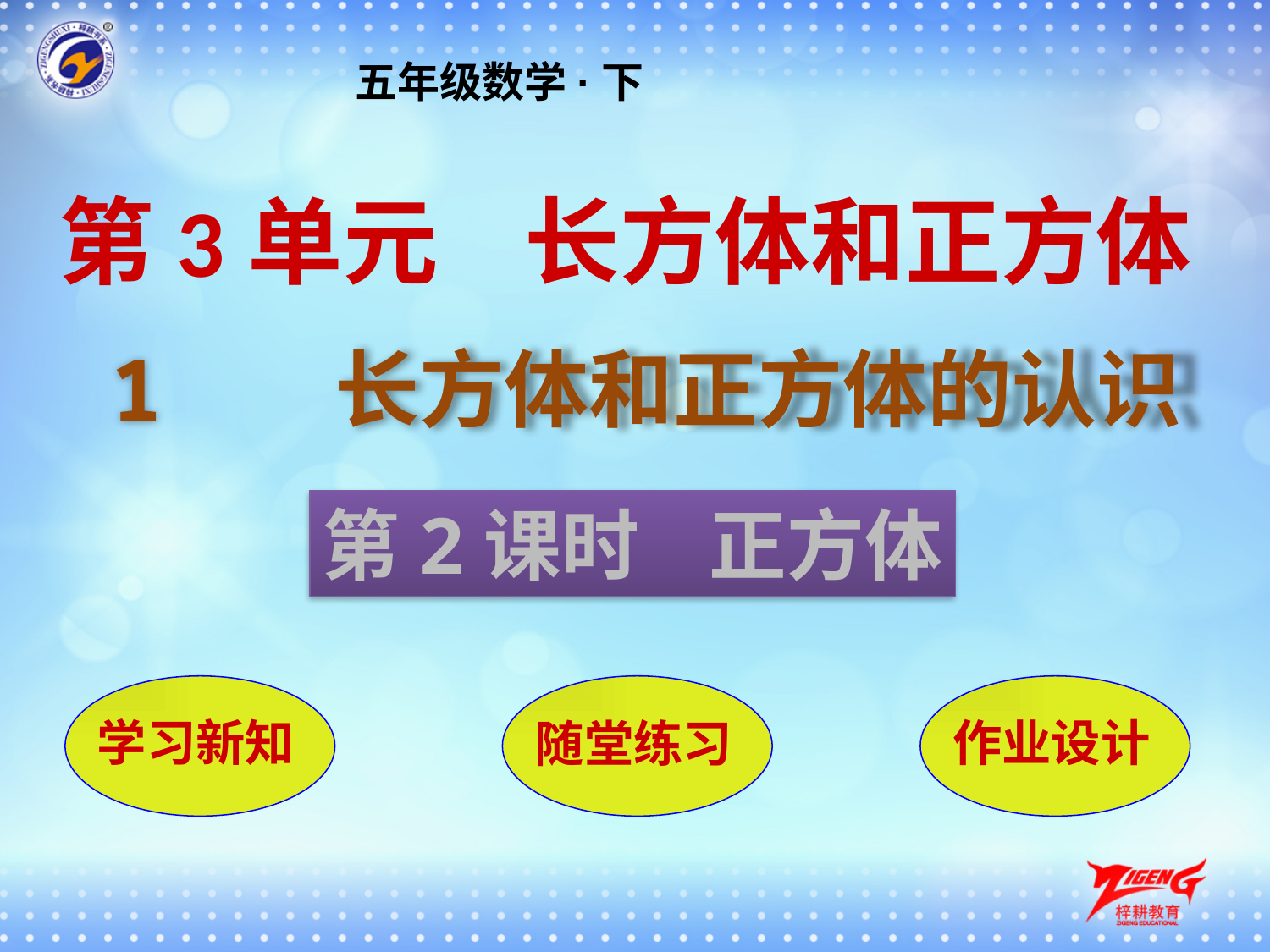

五年级数学·下
第3单元    长方体和正方体
1   长方体和正方体的认识
第2课时    正方体

学习新知

随堂练习

作业设计